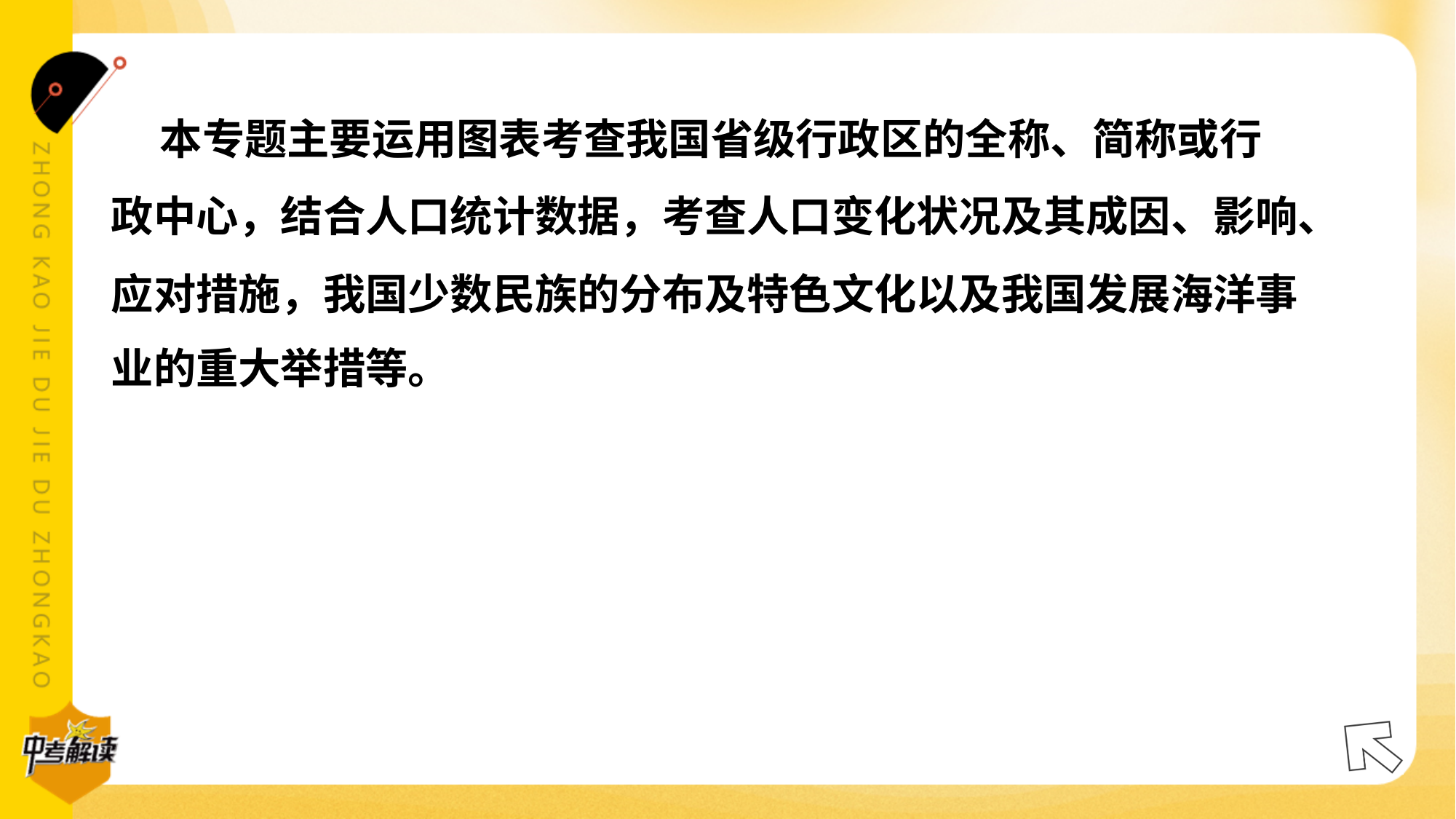

本专题主要运用图表考查我国省级行政区的全称、简称或行
政中心，结合人口统计数据，考查人口变化状况及其成因、影响、
应对措施，我国少数民族的分布及特色文化以及我国发展海洋事
业的重大举措等。